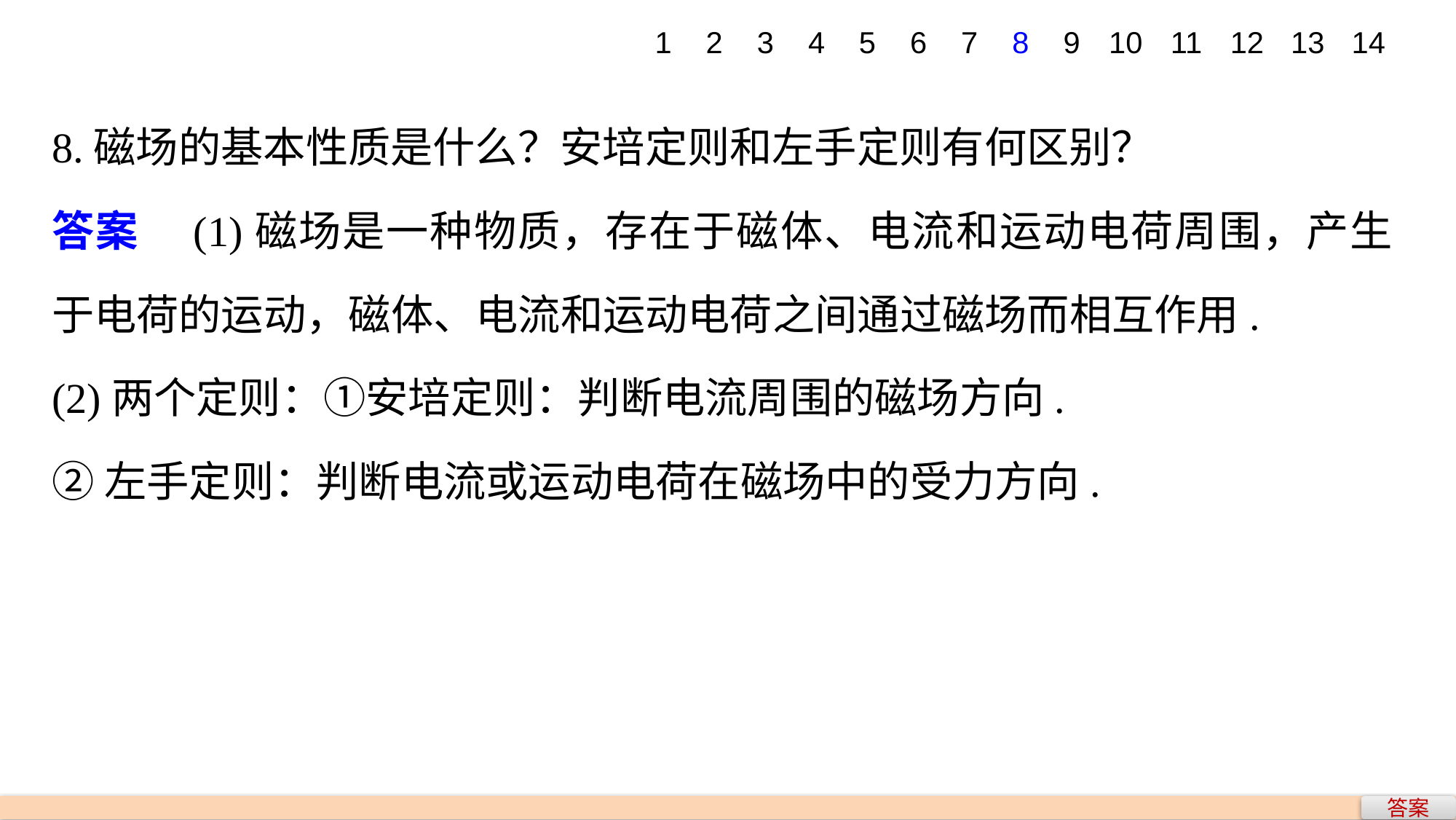

1
2
3
4
5
6
7
8
9
10
11
12
13
14
8.磁场的基本性质是什么？安培定则和左手定则有何区别？
答案　(1)磁场是一种物质，存在于磁体、电流和运动电荷周围，产生于电荷的运动，磁体、电流和运动电荷之间通过磁场而相互作用.
(2)两个定则：①安培定则：判断电流周围的磁场方向.
②左手定则：判断电流或运动电荷在磁场中的受力方向.

答案